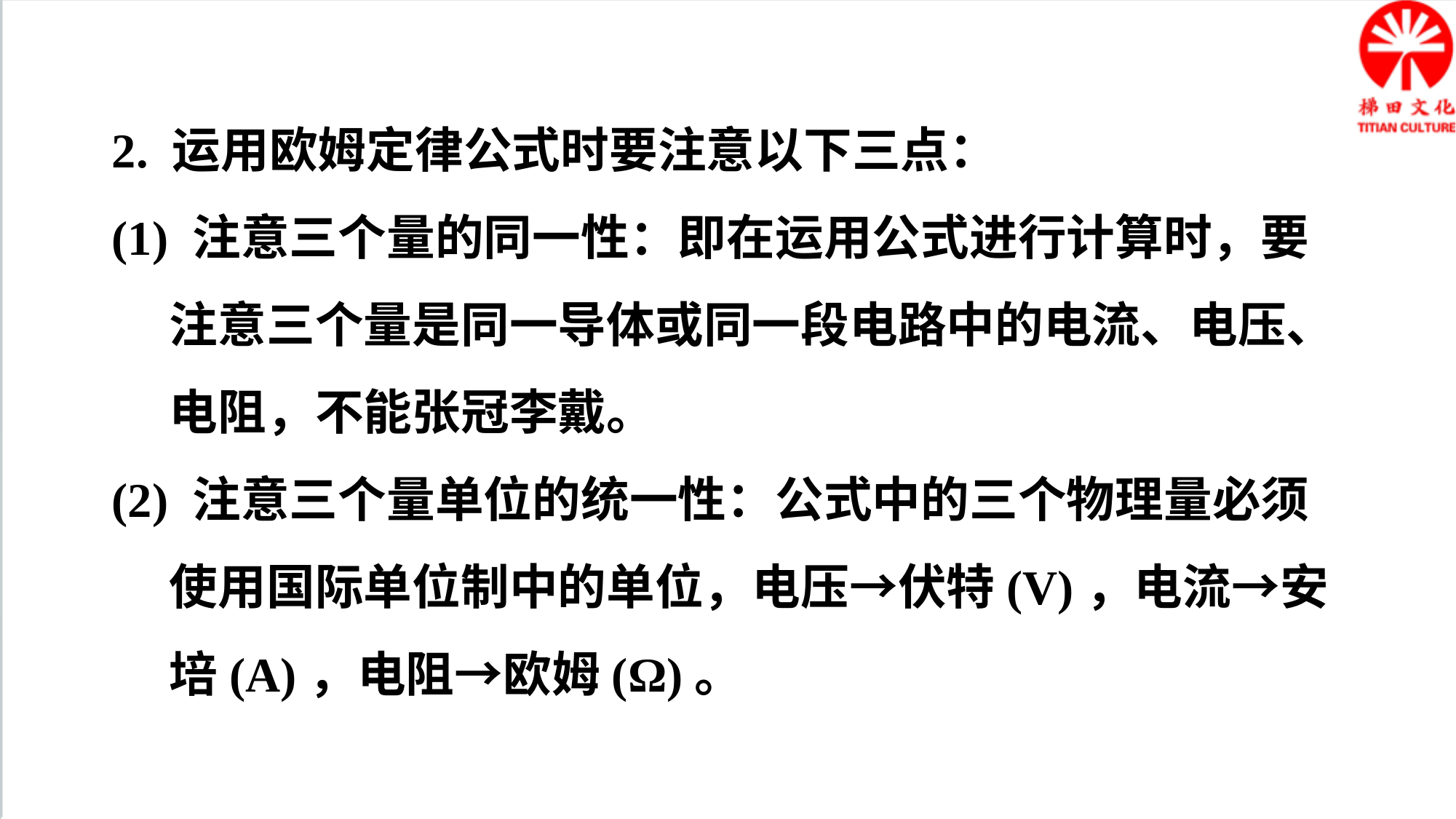

2. 运用欧姆定律公式时要注意以下三点：
(1) 注意三个量的同一性：即在运用公式进行计算时，要注意三个量是同一导体或同一段电路中的电流、电压、电阻，不能张冠李戴。
(2) 注意三个量单位的统一性：公式中的三个物理量必须使用国际单位制中的单位，电压→伏特(V)，电流→安培(A)，电阻→欧姆(Ω)。